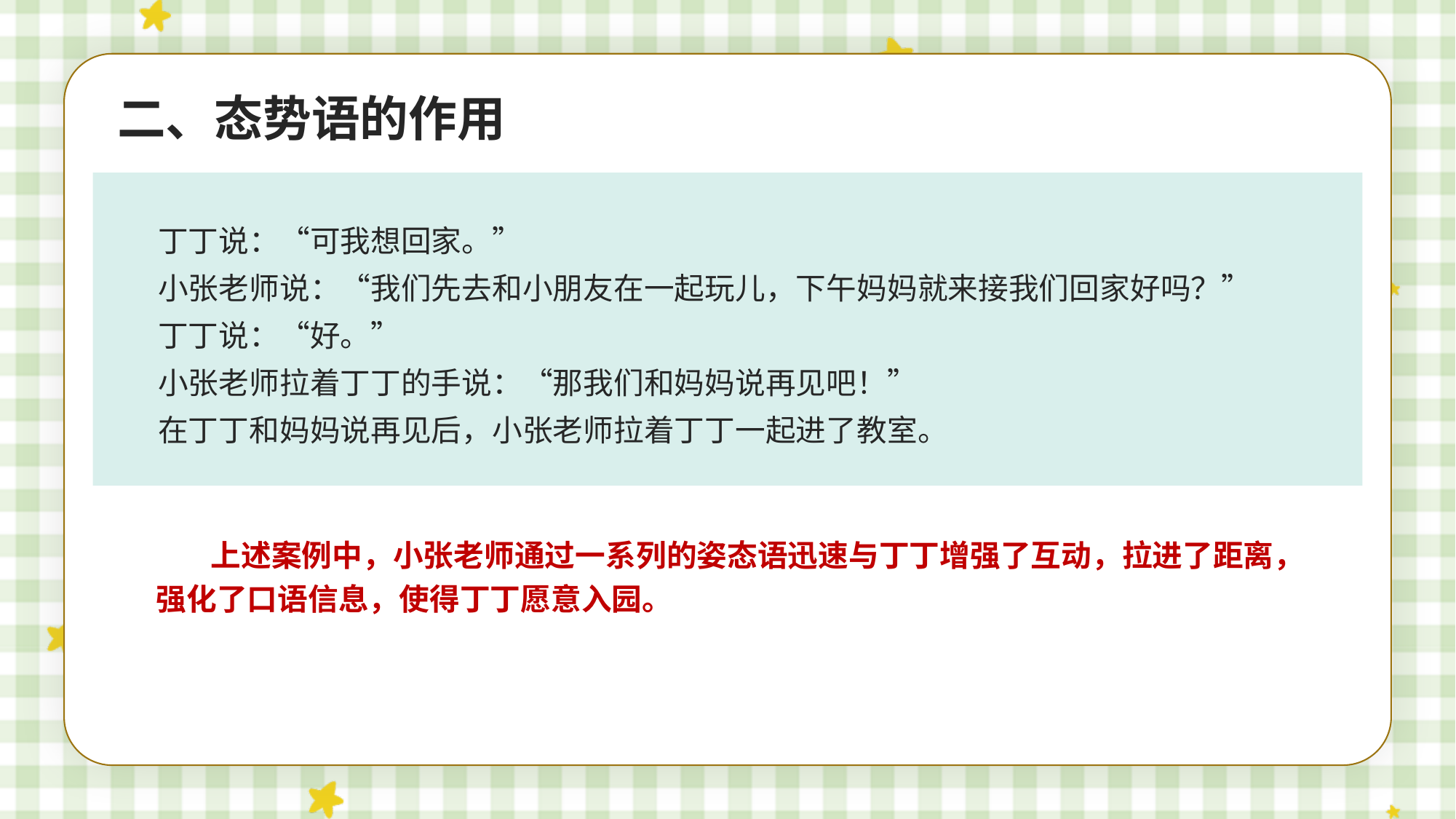

二、态势语的作用
丁丁说：“可我想回家。”
小张老师说：“我们先去和小朋友在一起玩儿，下午妈妈就来接我们回家好吗？”
丁丁说：“好。”
小张老师拉着丁丁的手说：“那我们和妈妈说再见吧！”
在丁丁和妈妈说再见后，小张老师拉着丁丁一起进了教室。
上述案例中，小张老师通过一系列的姿态语迅速与丁丁增强了互动，拉进了距离，强化了口语信息，使得丁丁愿意入园。